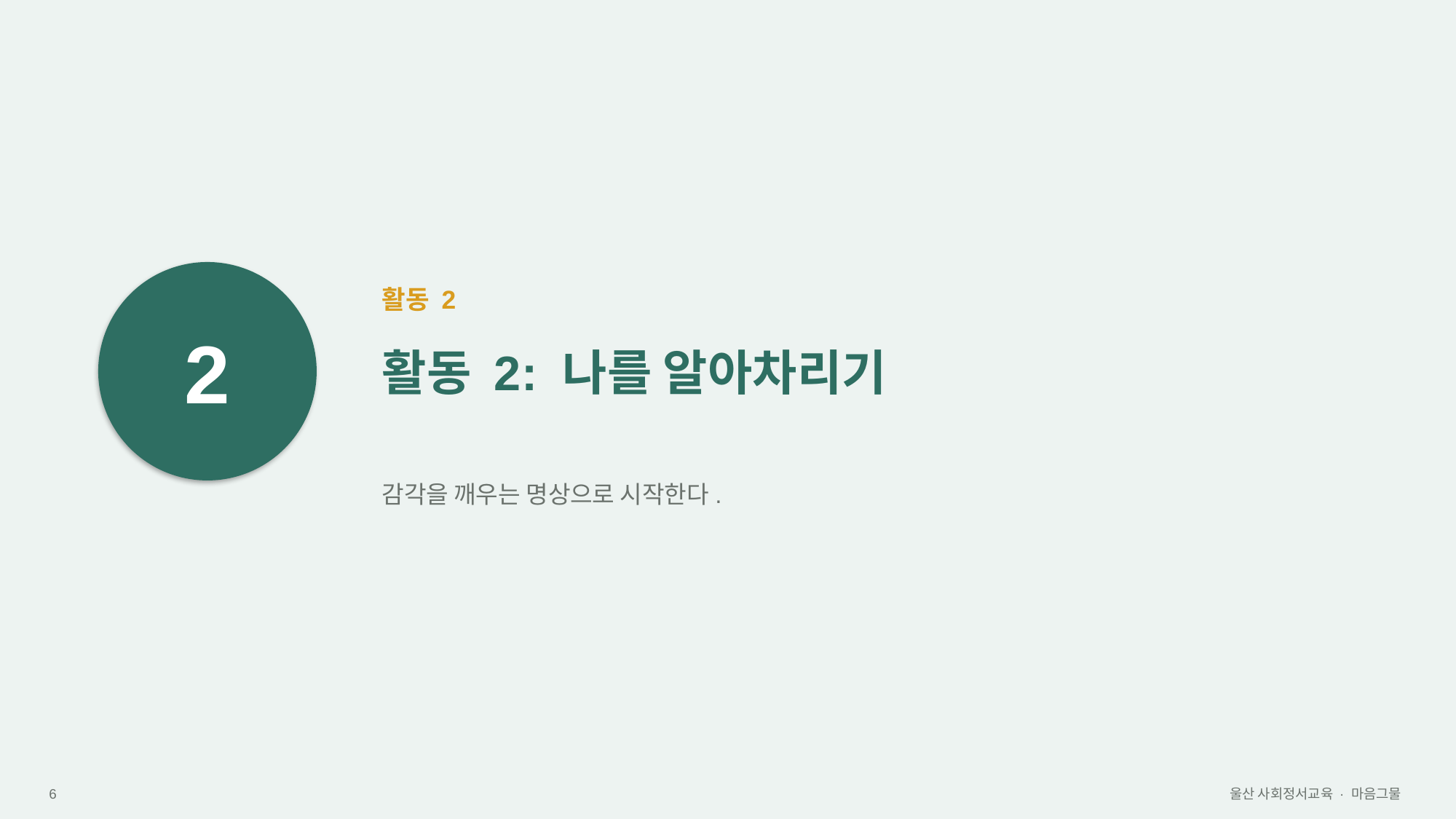

2
활동 2
활동 2: 나를 알아차리기
감각을 깨우는 명상으로 시작한다.
6
울산 사회정서교육 · 마음그물